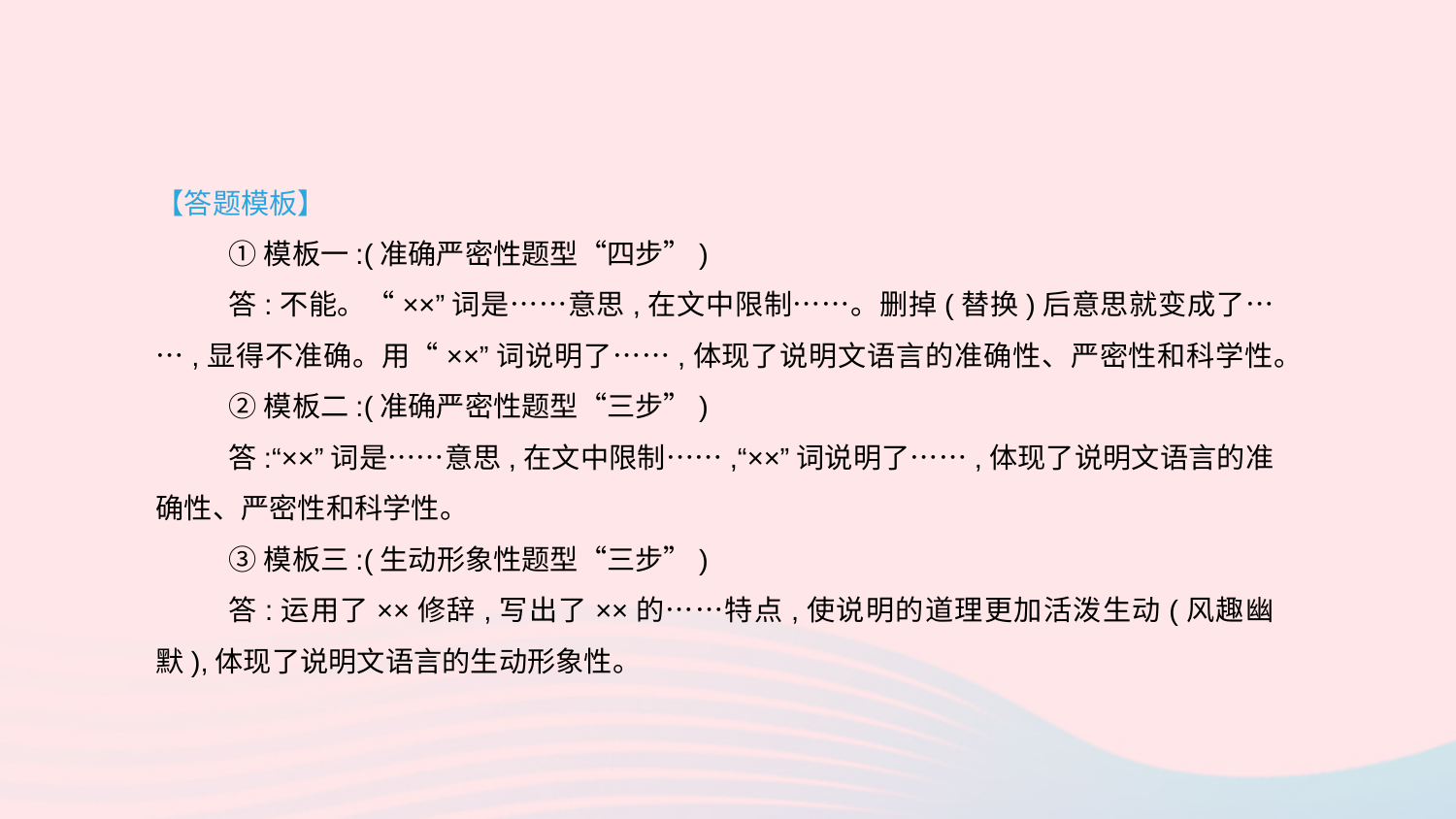

【答题模板】
①模板一:(准确严密性题型“四步”)
答:不能。“××”词是……意思,在文中限制……。删掉(替换)后意思就变成了……,显得不准确。用“××”词说明了……,体现了说明文语言的准确性、严密性和科学性。
②模板二:(准确严密性题型“三步”)
答:“××”词是……意思,在文中限制……,“××”词说明了……,体现了说明文语言的准确性、严密性和科学性。
③模板三:(生动形象性题型“三步”)
答:运用了××修辞,写出了××的……特点,使说明的道理更加活泼生动(风趣幽默),体现了说明文语言的生动形象性。